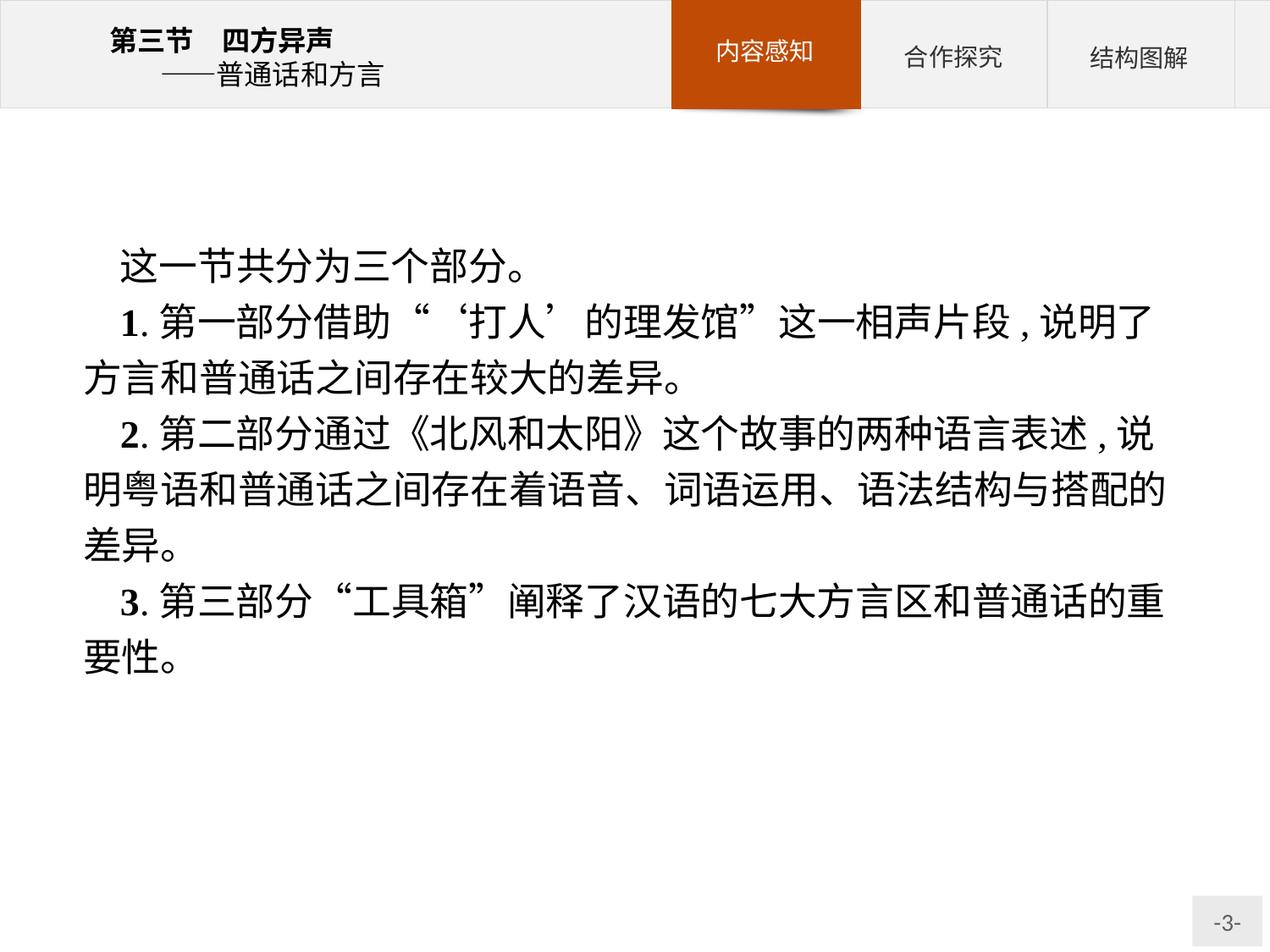

这一节共分为三个部分。
1.第一部分借助“‘打人’的理发馆”这一相声片段,说明了方言和普通话之间存在较大的差异。
2.第二部分通过《北风和太阳》这个故事的两种语言表述,说明粤语和普通话之间存在着语音、词语运用、语法结构与搭配的差异。
3.第三部分“工具箱”阐释了汉语的七大方言区和普通话的重要性。